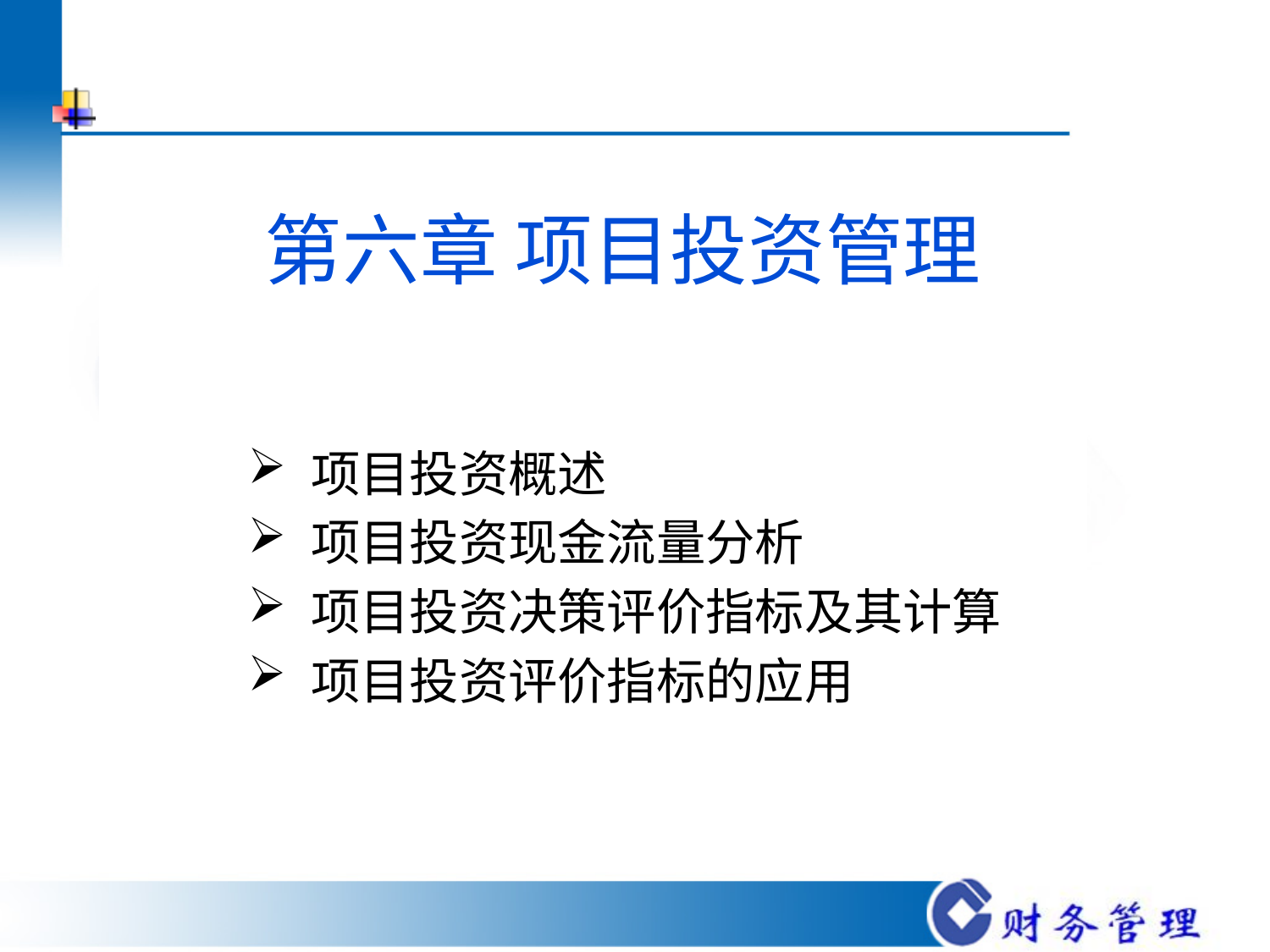

# 第六章 项目投资管理
项目投资概述
项目投资现金流量分析
项目投资决策评价指标及其计算
项目投资评价指标的应用